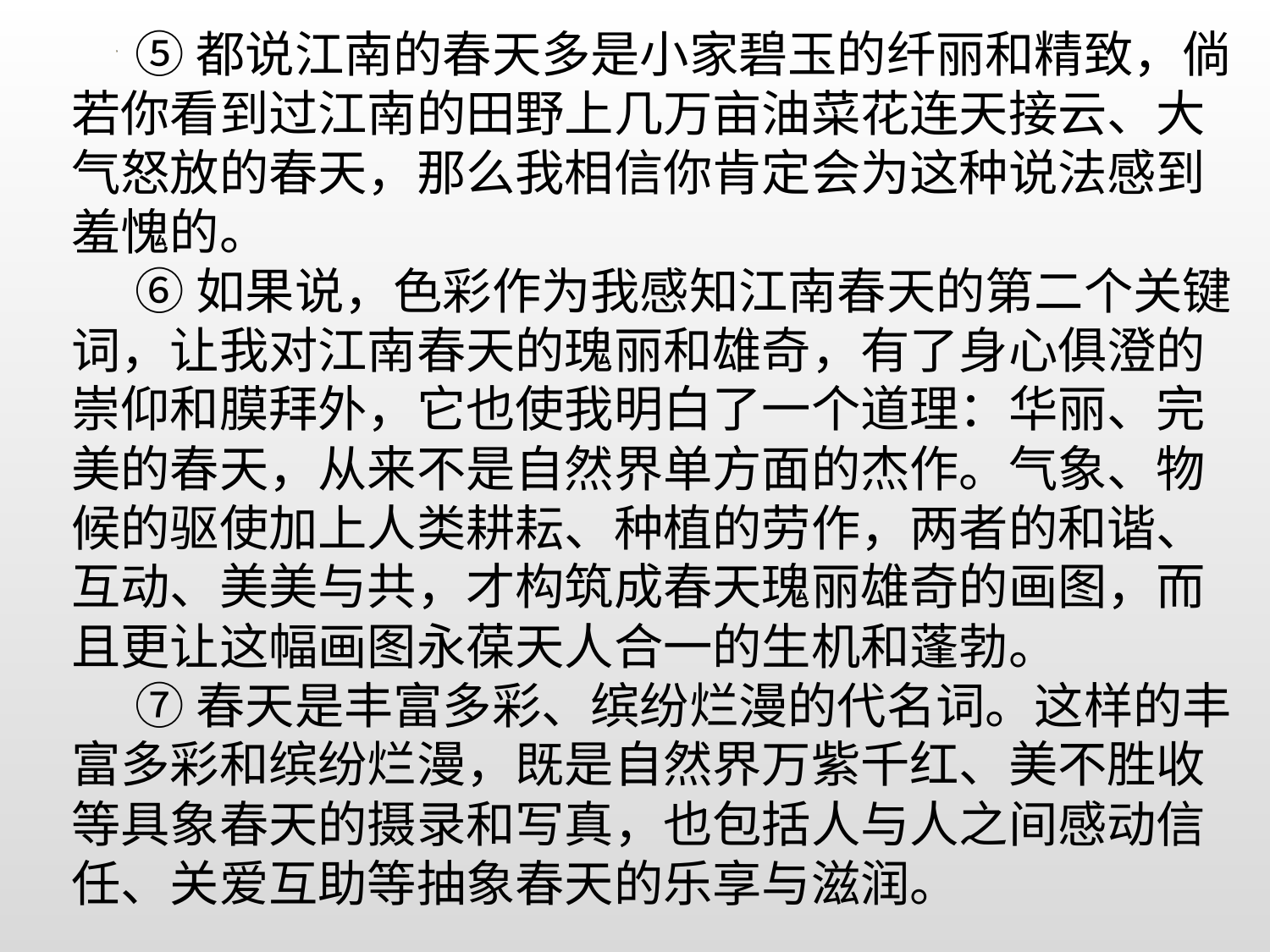

⑤都说江南的春天多是小家碧玉的纤丽和精致，倘若你看到过江南的田野上几万亩油菜花连天接云、大气怒放的春天，那么我相信你肯定会为这种说法感到羞愧的。
⑥如果说，色彩作为我感知江南春天的第二个关键词，让我对江南春天的瑰丽和雄奇，有了身心俱澄的崇仰和膜拜外，它也使我明白了一个道理：华丽、完美的春天，从来不是自然界单方面的杰作。气象、物候的驱使加上人类耕耘、种植的劳作，两者的和谐、互动、美美与共，才构筑成春天瑰丽雄奇的画图，而且更让这幅画图永葆天人合一的生机和蓬勃。
⑦春天是丰富多彩、缤纷烂漫的代名词。这样的丰富多彩和缤纷烂漫，既是自然界万紫千红、美不胜收等具象春天的摄录和写真，也包括人与人之间感动信任、关爱互助等抽象春天的乐享与滋润。